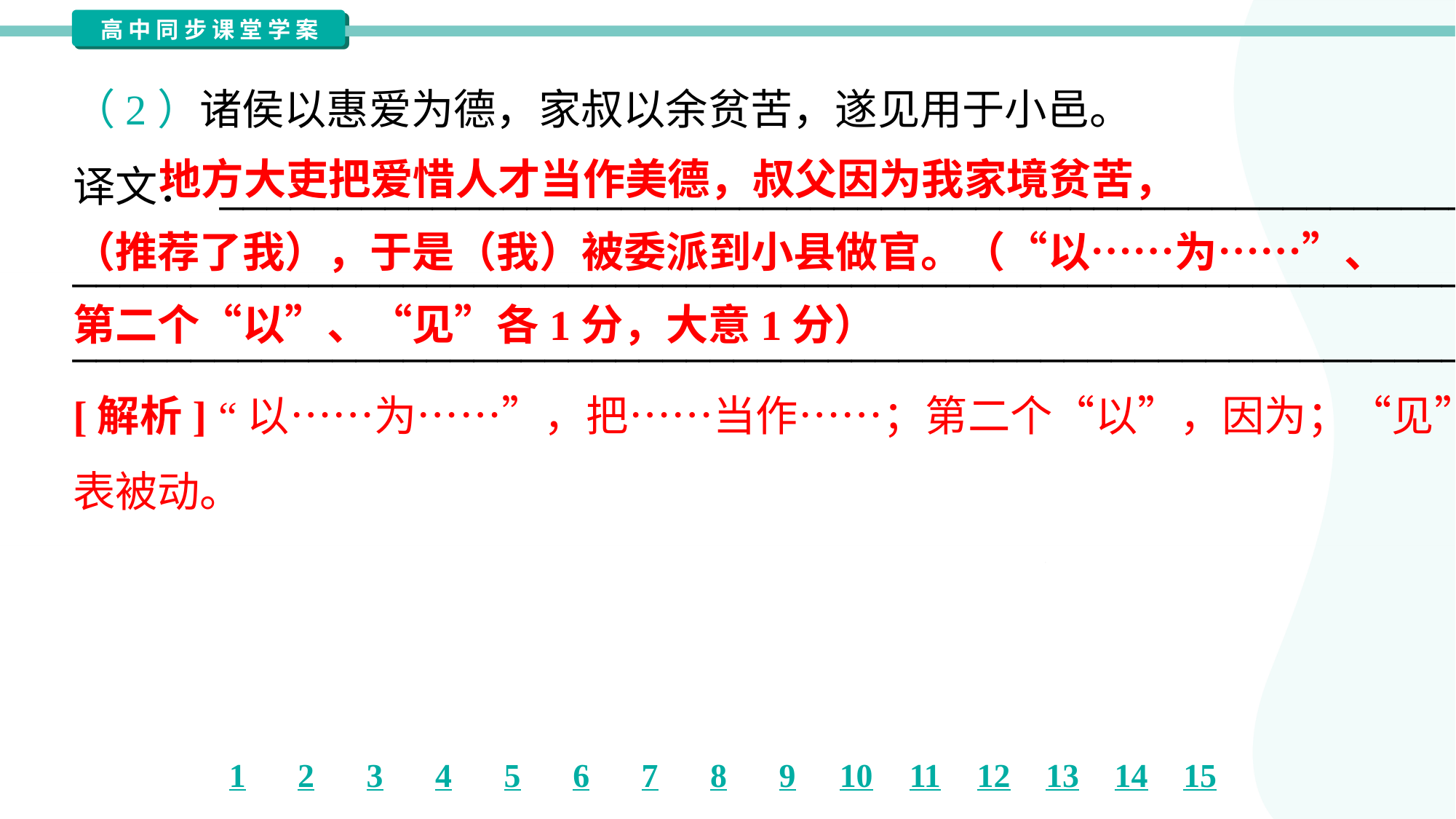

（2）诸侯以惠爱为德，家叔以余贫苦，遂见用于小邑。
译文： ______________________________________________________
_____________________________________________________________
_____________________________________________________________
        地方大吏把爱惜人才当作美德，叔父因为我家境贫苦，
（推荐了我），于是（我）被委派到小县做官。（“以……为……”、
第二个“以”、“见”各1分，大意1分）
[解析] “以……为……”，把……当作……；第二个“以”，因为；“见”，
表被动。